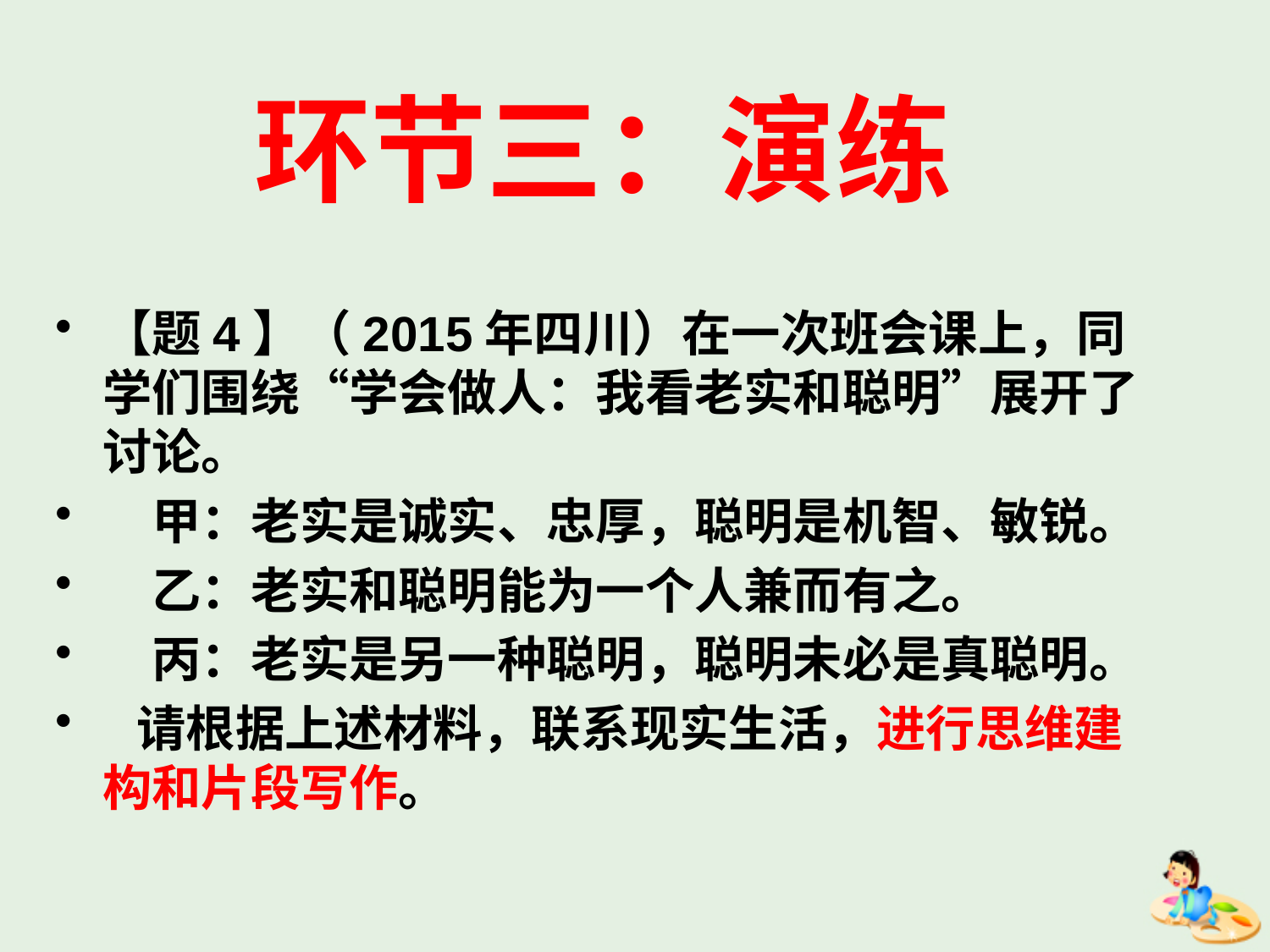

# 环节三：演练
【题4】（2015年四川）在一次班会课上，同学们围绕“学会做人：我看老实和聪明”展开了讨论。
　甲：老实是诚实、忠厚，聪明是机智、敏锐。
　乙：老实和聪明能为一个人兼而有之。
　丙：老实是另一种聪明，聪明未必是真聪明。
  请根据上述材料，联系现实生活，进行思维建构和片段写作。